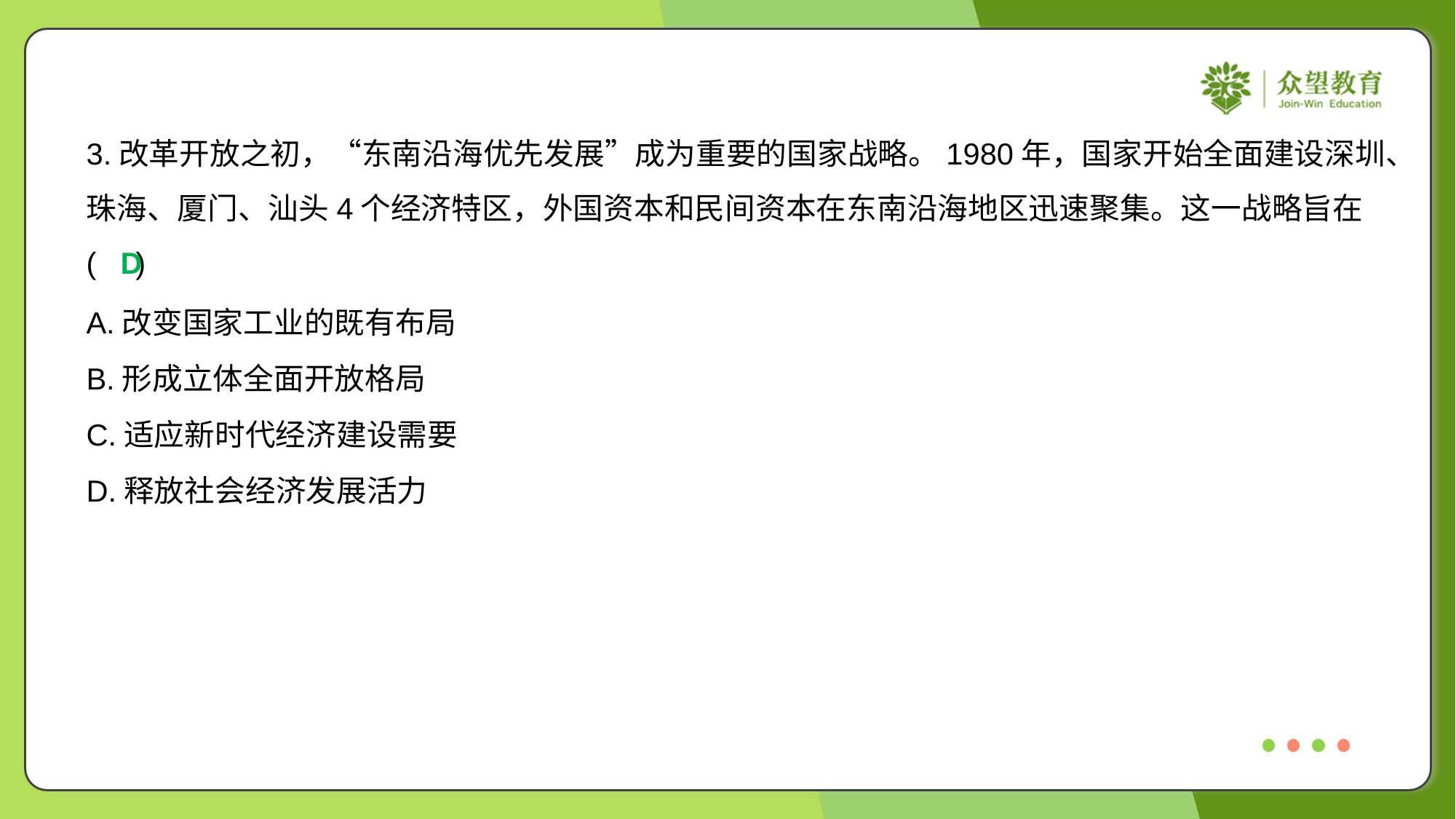

3.改革开放之初，“东南沿海优先发展”成为重要的国家战略。1980年，国家开始全面建设深圳、
珠海、厦门、汕头4个经济特区，外国资本和民间资本在东南沿海地区迅速聚集。这一战略旨在
(     )
D
A.改变国家工业的既有布局
B.形成立体全面开放格局
C.适应新时代经济建设需要
D.释放社会经济发展活力